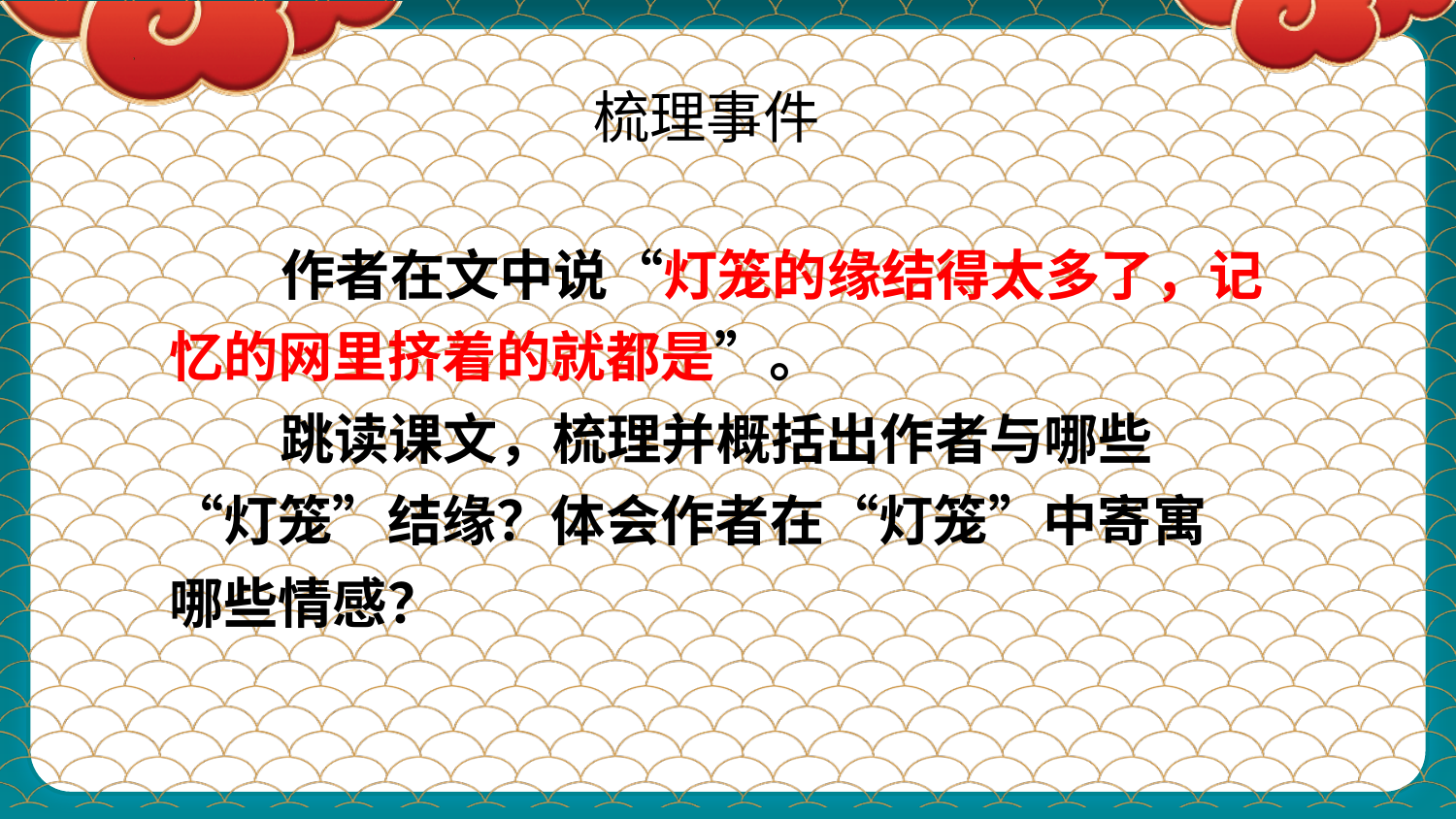

梳理事件
  作者在文中说“灯笼的缘结得太多了，记忆的网里挤着的就都是”。
  跳读课文，梳理并概括出作者与哪些  “灯笼”结缘？体会作者在“灯笼”中寄寓 哪些情感？